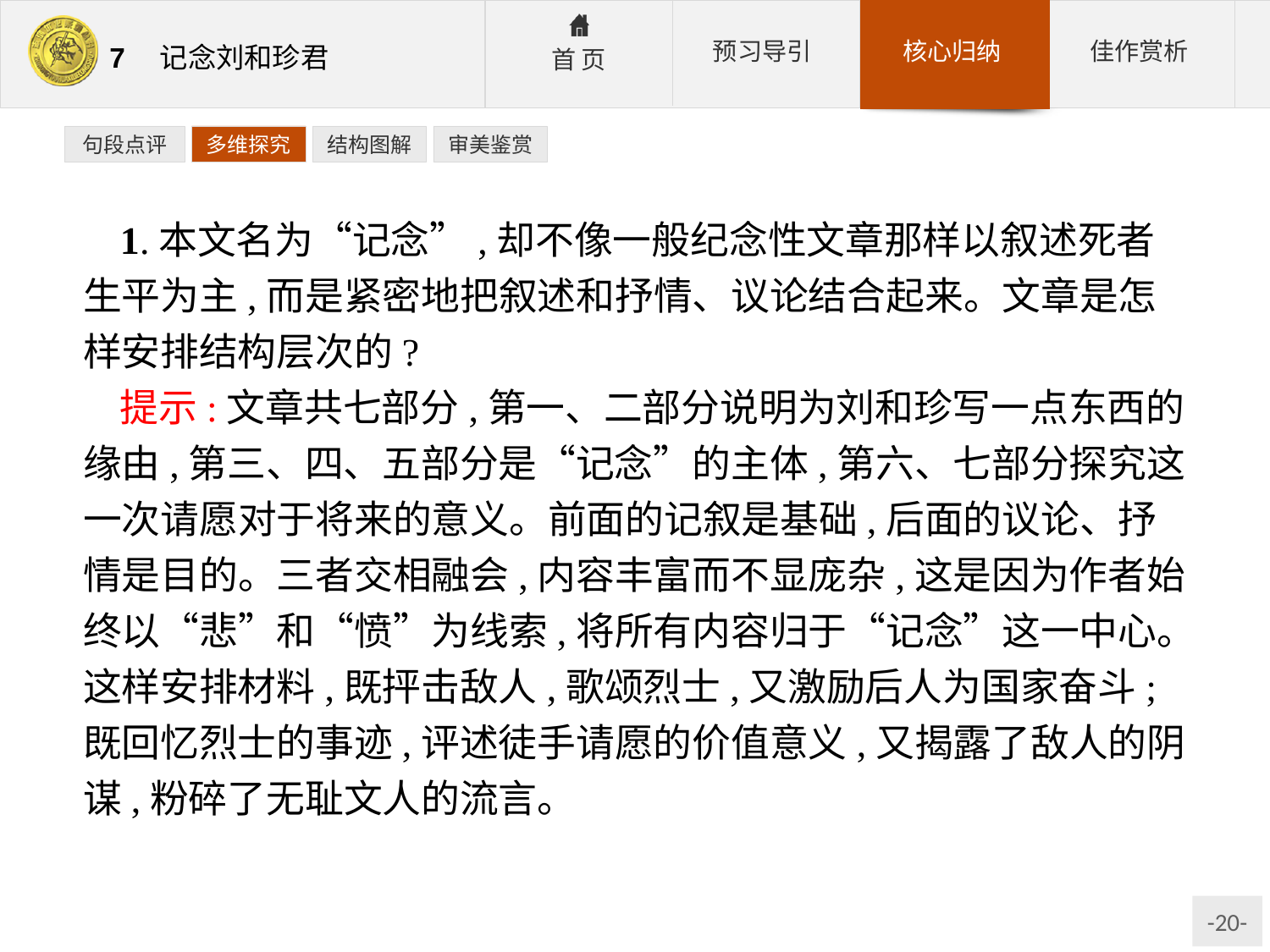

句段点评
多维探究
结构图解
审美鉴赏
1.本文名为“记念”,却不像一般纪念性文章那样以叙述死者生平为主,而是紧密地把叙述和抒情、议论结合起来。文章是怎样安排结构层次的?
提示:文章共七部分,第一、二部分说明为刘和珍写一点东西的缘由,第三、四、五部分是“记念”的主体,第六、七部分探究这一次请愿对于将来的意义。前面的记叙是基础,后面的议论、抒情是目的。三者交相融会,内容丰富而不显庞杂,这是因为作者始终以“悲”和“愤”为线索,将所有内容归于“记念”这一中心。这样安排材料,既抨击敌人,歌颂烈士,又激励后人为国家奋斗;既回忆烈士的事迹,评述徒手请愿的价值意义,又揭露了敌人的阴谋,粉碎了无耻文人的流言。